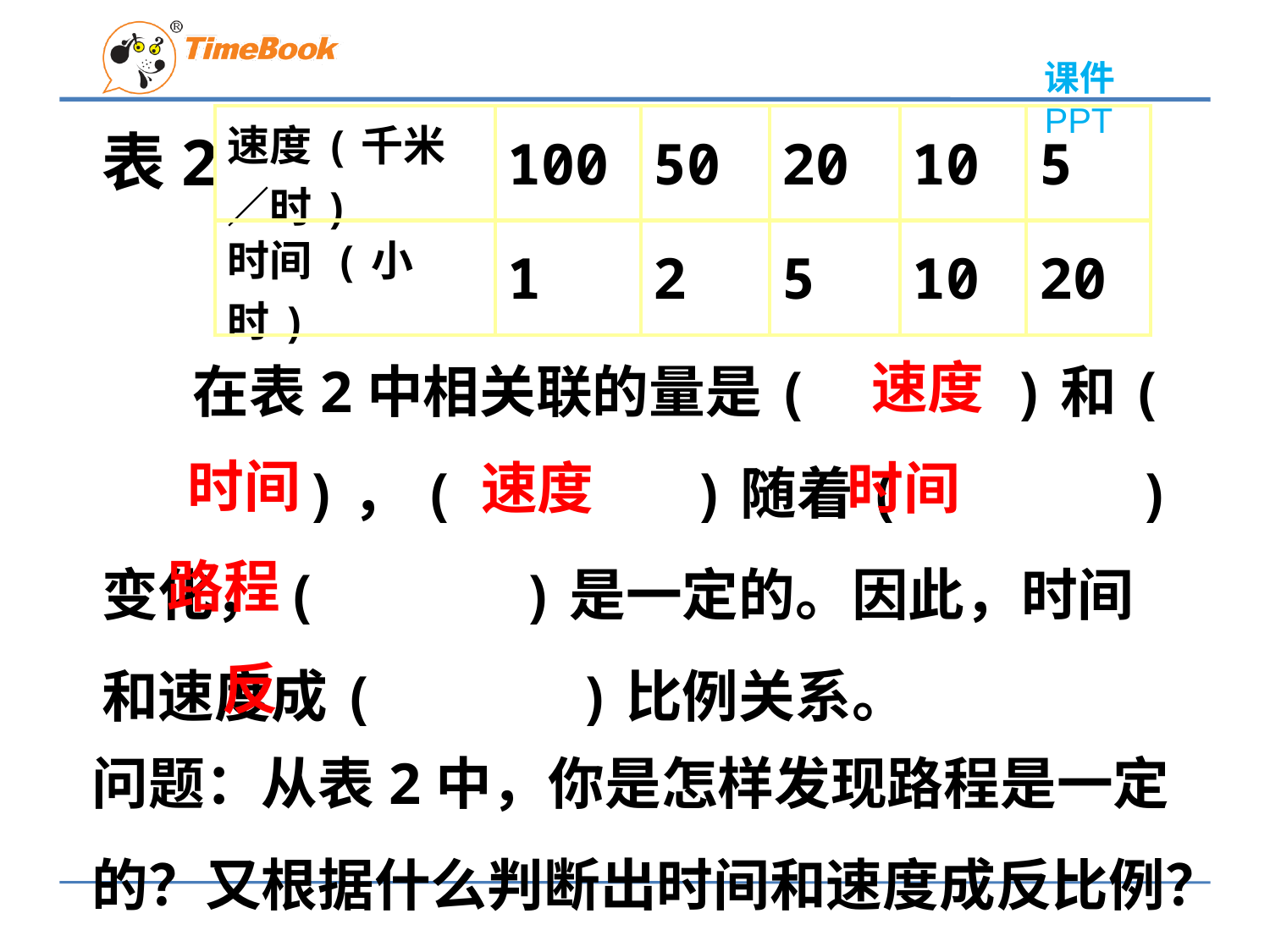

| 速度(千米∕时) | 100 | 50 | 20 | 10 | 5 |
| --- | --- | --- | --- | --- | --- |
| 时间 (小时) | 1 | 2 | 5 | 10 | 20 |
表2
      在表2中相关联的量是(      )和(       )，(       )随着(       )变化，(      )是一定的。因此，时间和速度成(      )比例关系。
速度
时间
速度
时间
路程
反
问题：从表2中，你是怎样发现路程是一定的？又根据什么判断出时间和速度成反比例？